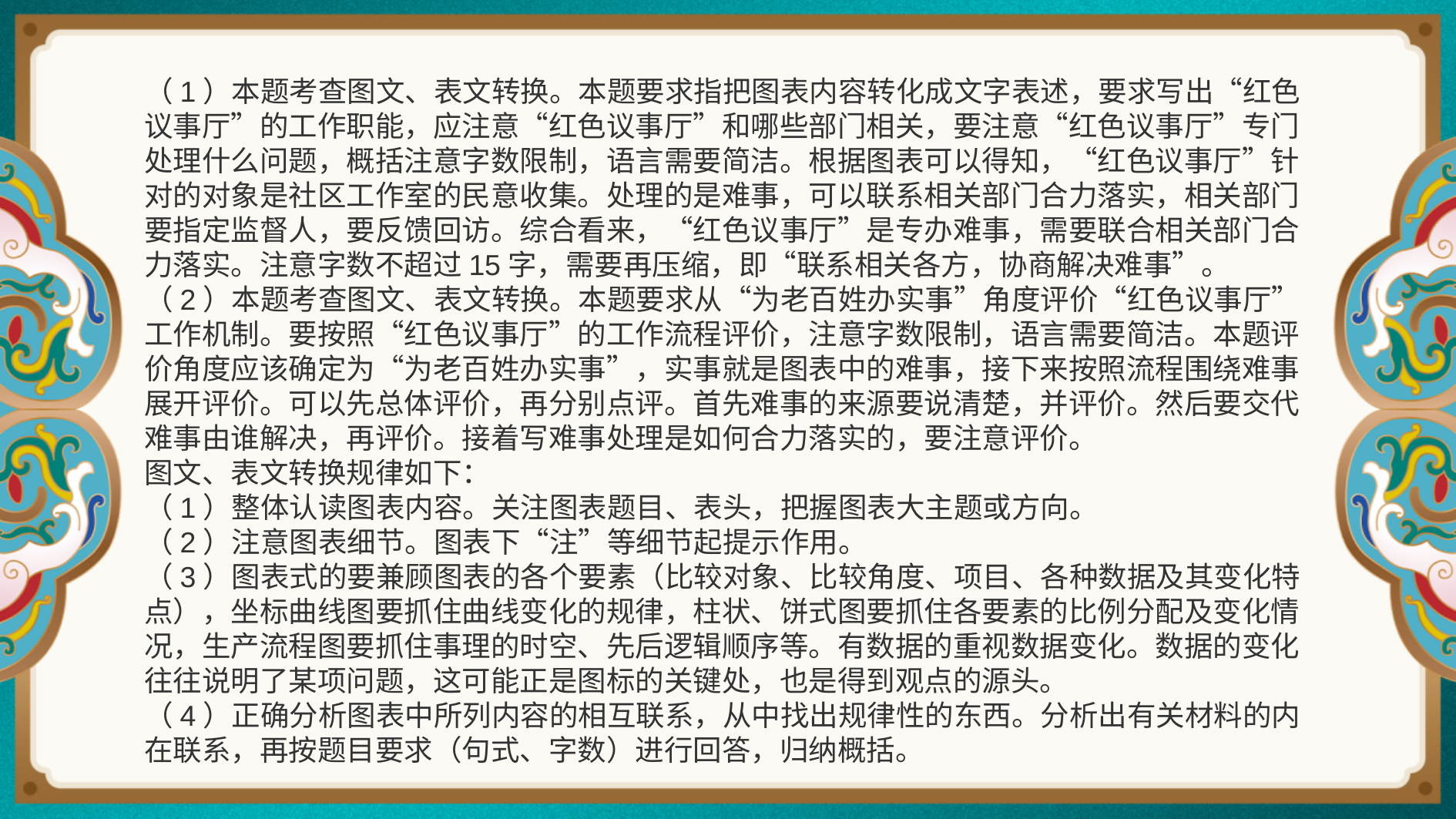

（1）本题考查图文、表文转换。本题要求指把图表内容转化成文字表述，要求写出“红色议事厅”的工作职能，应注意“红色议事厅”和哪些部门相关，要注意“红色议事厅”专门处理什么问题，概括注意字数限制，语言需要简洁。根据图表可以得知，“红色议事厅”针对的对象是社区工作室的民意收集。处理的是难事，可以联系相关部门合力落实，相关部门要指定监督人，要反馈回访。综合看来，“红色议事厅”是专办难事，需要联合相关部门合力落实。注意字数不超过15字，需要再压缩，即“联系相关各方，协商解决难事”。
（2）本题考查图文、表文转换。本题要求从“为老百姓办实事”角度评价“红色议事厅”工作机制。要按照“红色议事厅”的工作流程评价，注意字数限制，语言需要简洁。本题评价角度应该确定为“为老百姓办实事”，实事就是图表中的难事，接下来按照流程围绕难事展开评价。可以先总体评价，再分别点评。首先难事的来源要说清楚，并评价。然后要交代难事由谁解决，再评价。接着写难事处理是如何合力落实的，要注意评价。
图文、表文转换规律如下：
（1）整体认读图表内容。关注图表题目、表头，把握图表大主题或方向。
（2）注意图表细节。图表下“注”等细节起提示作用。
（3）图表式的要兼顾图表的各个要素（比较对象、比较角度、项目、各种数据及其变化特点），坐标曲线图要抓住曲线变化的规律，柱状、饼式图要抓住各要素的比例分配及变化情况，生产流程图要抓住事理的时空、先后逻辑顺序等。有数据的重视数据变化。数据的变化往往说明了某项问题，这可能正是图标的关键处，也是得到观点的源头。
（4）正确分析图表中所列内容的相互联系，从中找出规律性的东西。分析出有关材料的内在联系，再按题目要求（句式、字数）进行回答，归纳概括。